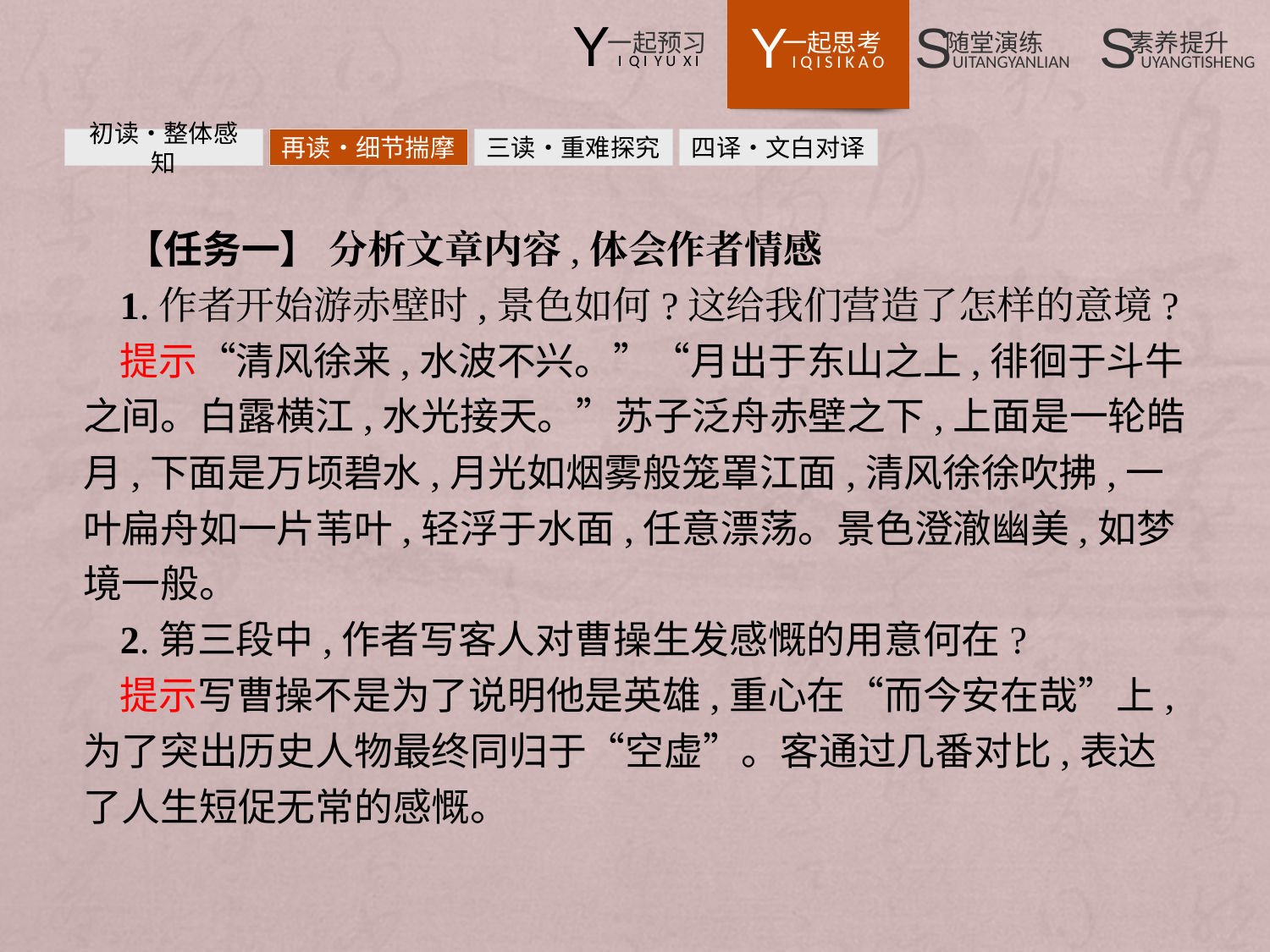

初读•整体感知
再读•细节揣摩
三读•重难探究
四译•文白对译
【任务一】 分析文章内容,体会作者情感
1.作者开始游赤壁时,景色如何?这给我们营造了怎样的意境?
提示“清风徐来,水波不兴。”“月出于东山之上,徘徊于斗牛之间。白露横江,水光接天。”苏子泛舟赤壁之下,上面是一轮皓月,下面是万顷碧水,月光如烟雾般笼罩江面,清风徐徐吹拂,一叶扁舟如一片苇叶,轻浮于水面,任意漂荡。景色澄澈幽美,如梦境一般。
2.第三段中,作者写客人对曹操生发感慨的用意何在?
提示写曹操不是为了说明他是英雄,重心在“而今安在哉”上,为了突出历史人物最终同归于“空虚”。客通过几番对比,表达了人生短促无常的感慨。